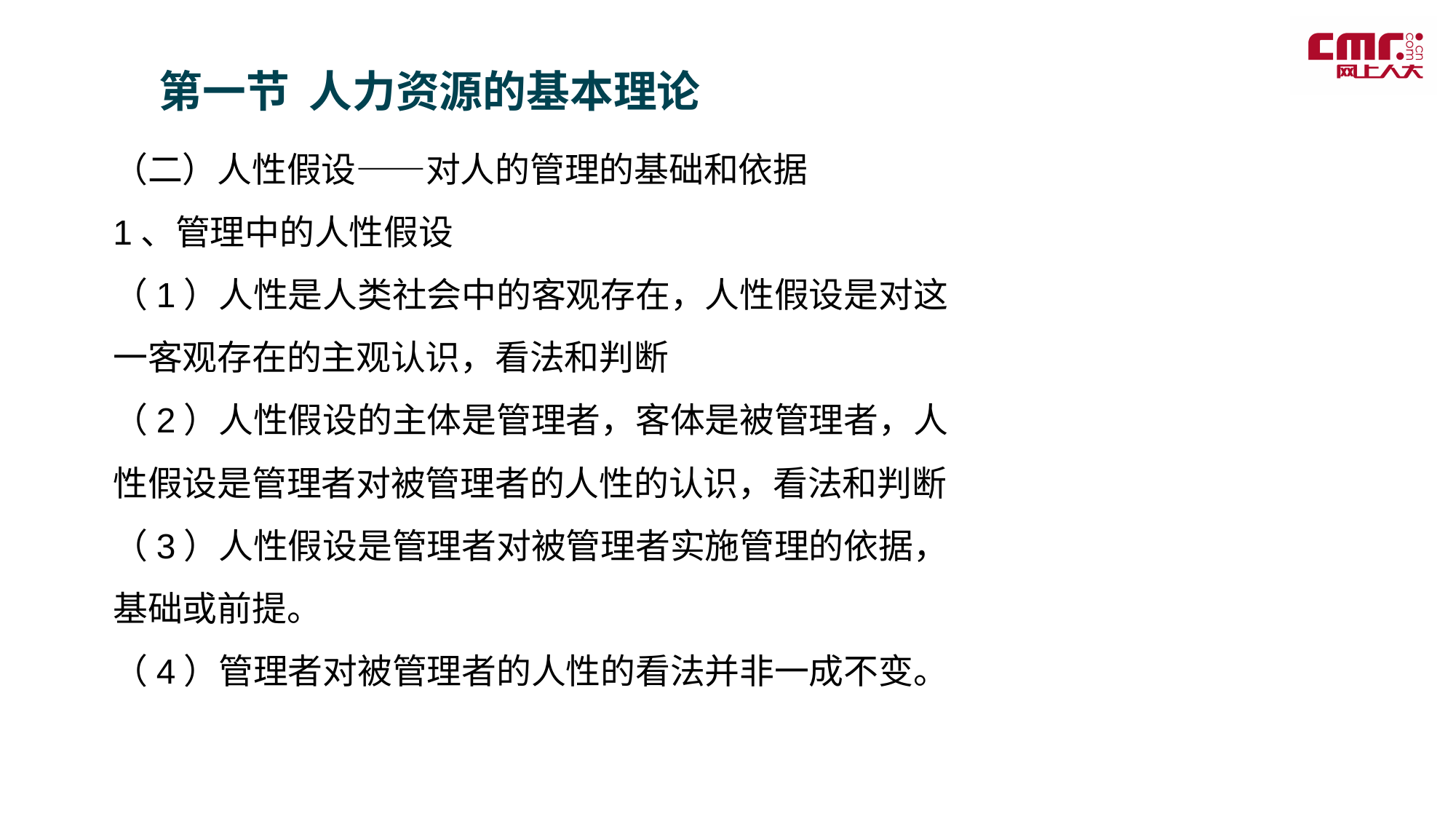

第一节  人力资源的基本理论
（二）人性假设——对人的管理的基础和依据
1、管理中的人性假设
（1）人性是人类社会中的客观存在，人性假设是对这一客观存在的主观认识，看法和判断
（2）人性假设的主体是管理者，客体是被管理者，人性假设是管理者对被管理者的人性的认识，看法和判断
（3）人性假设是管理者对被管理者实施管理的依据，基础或前提。
（4）管理者对被管理者的人性的看法并非一成不变。